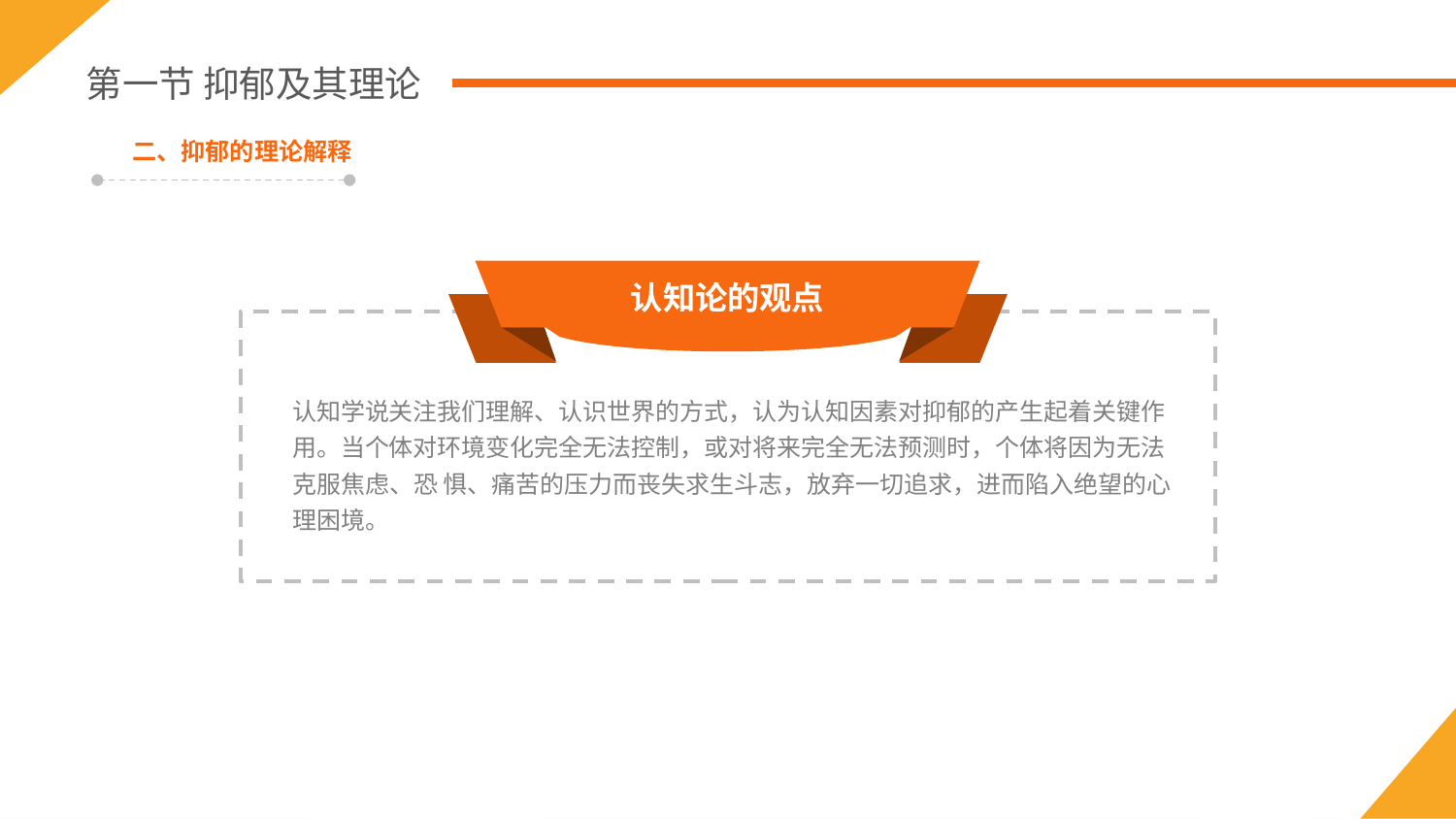

第一节 抑郁及其理论
二、抑郁的理论解释

认知论的观点

认知学说关注我们理解、认识世界的方式，认为认知因素对抑郁的产生起着关键作用。当个体对环境变化完全无法控制，或对将来完全无法预测时，个体将因为无法克服焦虑、恐 惧、痛苦的压力而丧失求生斗志，放弃一切追求，进而陷入绝望的心理困境。